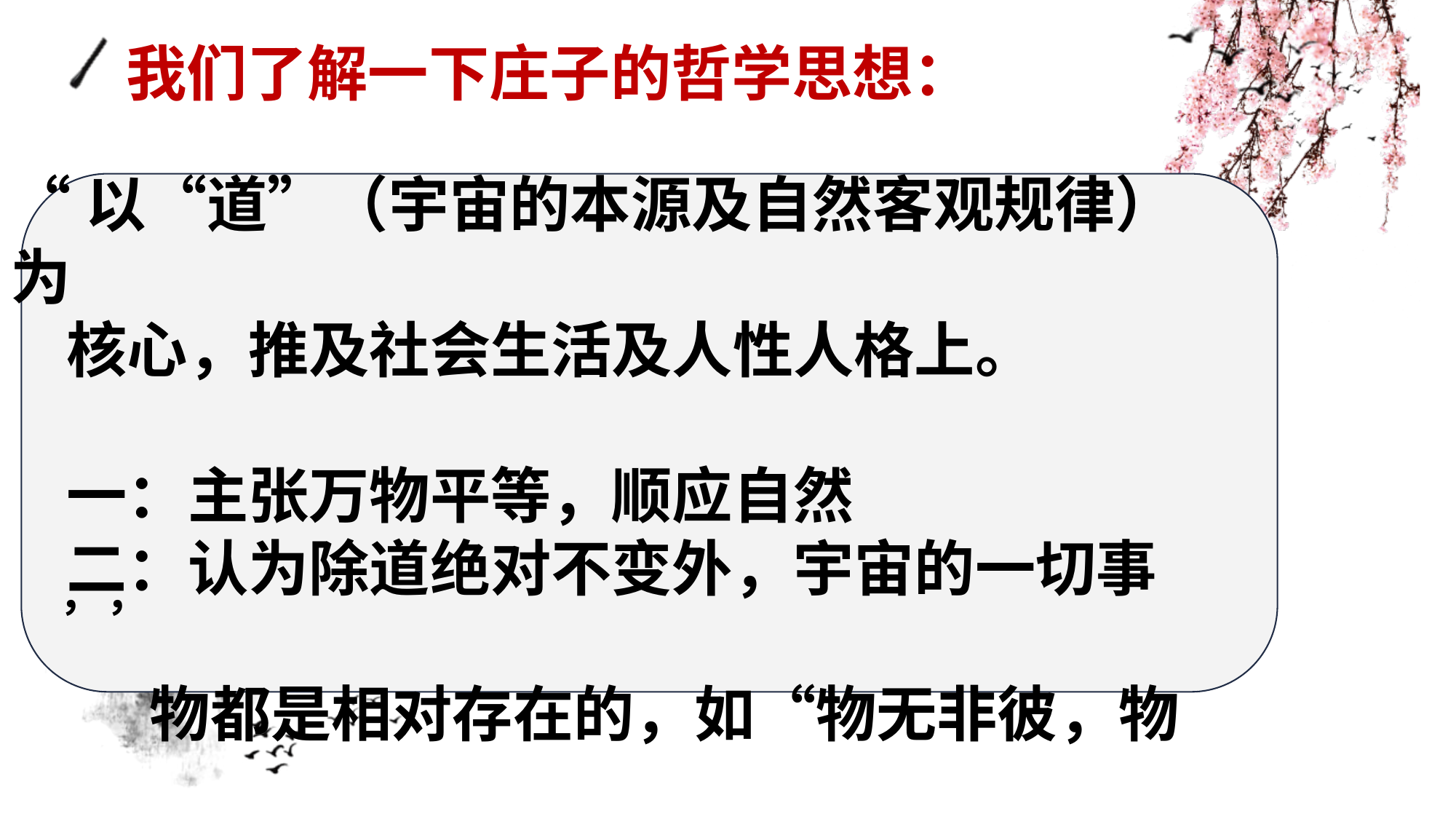

# ，，
      我们了解一下庄子的哲学思想：

“以“道”（宇宙的本源及自然客观规律）为
   核心，推及社会生活及人性人格上。

   一：主张万物平等，顺应自然
   二：认为除道绝对不变外，宇宙的一切事
         物都是相对存在的，如“物无非彼，物
         无非是”